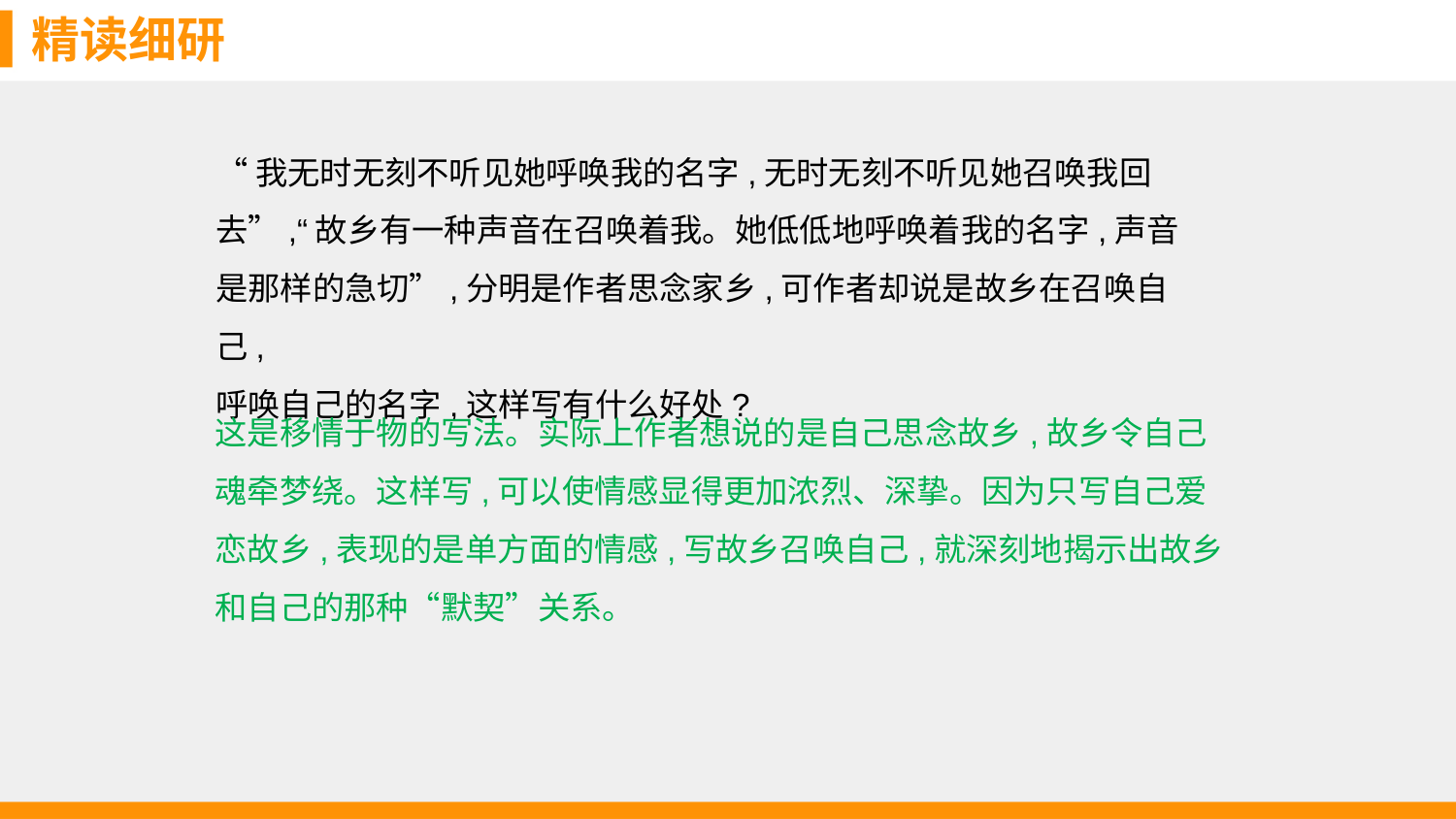

精读细研
“我无时无刻不听见她呼唤我的名字,无时无刻不听见她召唤我回
去”,“故乡有一种声音在召唤着我。她低低地呼唤着我的名字,声音
是那样的急切”,分明是作者思念家乡,可作者却说是故乡在召唤自己,
呼唤自己的名字,这样写有什么好处?
这是移情于物的写法。实际上作者想说的是自己思念故乡,故乡令自己
魂牵梦绕。这样写,可以使情感显得更加浓烈、深挚。因为只写自己爱
恋故乡,表现的是单方面的情感,写故乡召唤自己,就深刻地揭示出故乡
和自己的那种“默契”关系。